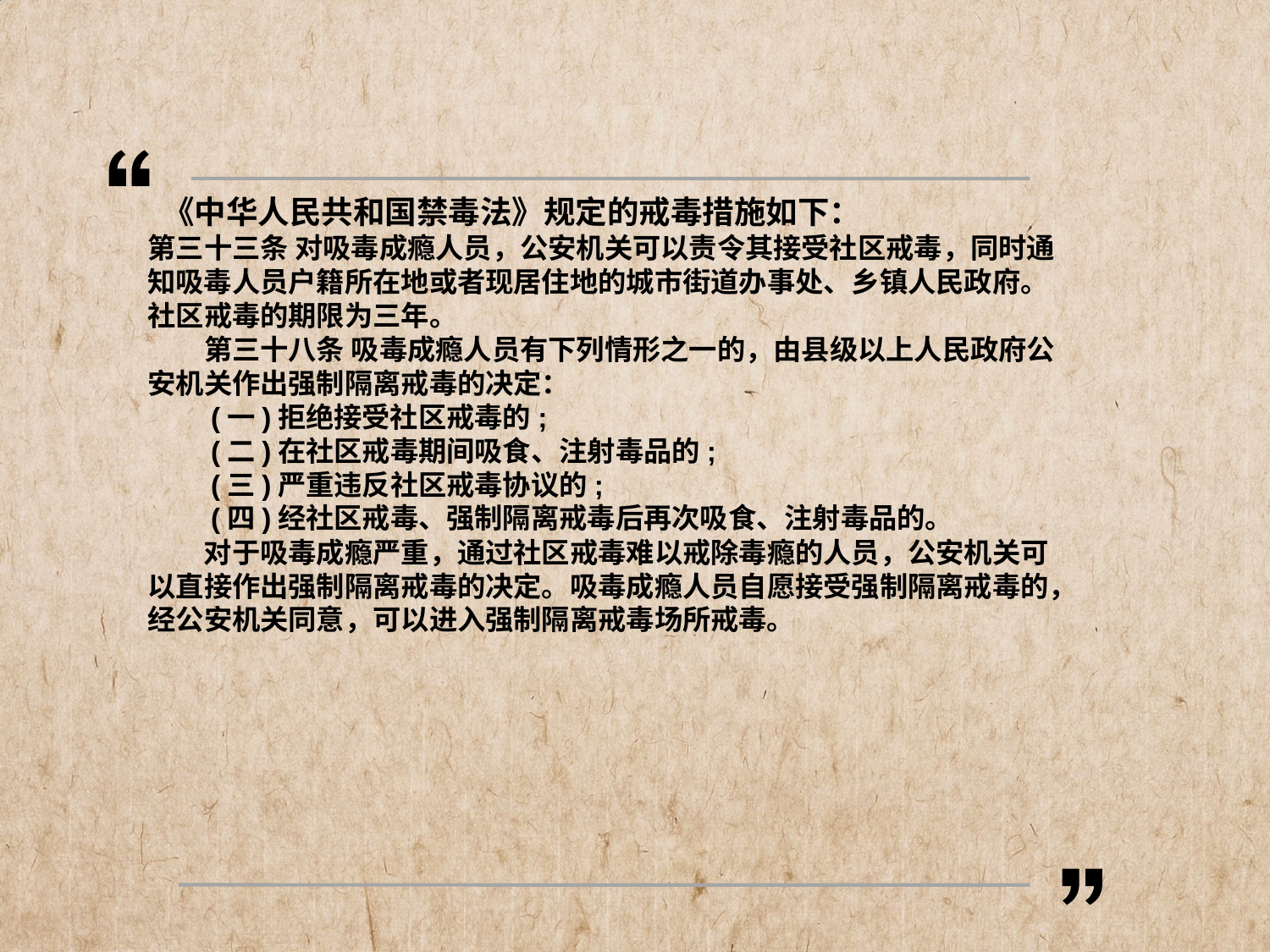

《中华人民共和国禁毒法》规定的戒毒措施如下：
第三十三条 对吸毒成瘾人员，公安机关可以责令其接受社区戒毒，同时通知吸毒人员户籍所在地或者现居住地的城市街道办事处、乡镇人民政府。社区戒毒的期限为三年。
　　第三十八条 吸毒成瘾人员有下列情形之一的，由县级以上人民政府公安机关作出强制隔离戒毒的决定：
　　(一)拒绝接受社区戒毒的;
　　(二)在社区戒毒期间吸食、注射毒品的;
　　(三)严重违反社区戒毒协议的;
　　(四)经社区戒毒、强制隔离戒毒后再次吸食、注射毒品的。
　　对于吸毒成瘾严重，通过社区戒毒难以戒除毒瘾的人员，公安机关可以直接作出强制隔离戒毒的决定。吸毒成瘾人员自愿接受强制隔离戒毒的，经公安机关同意，可以进入强制隔离戒毒场所戒毒。

41